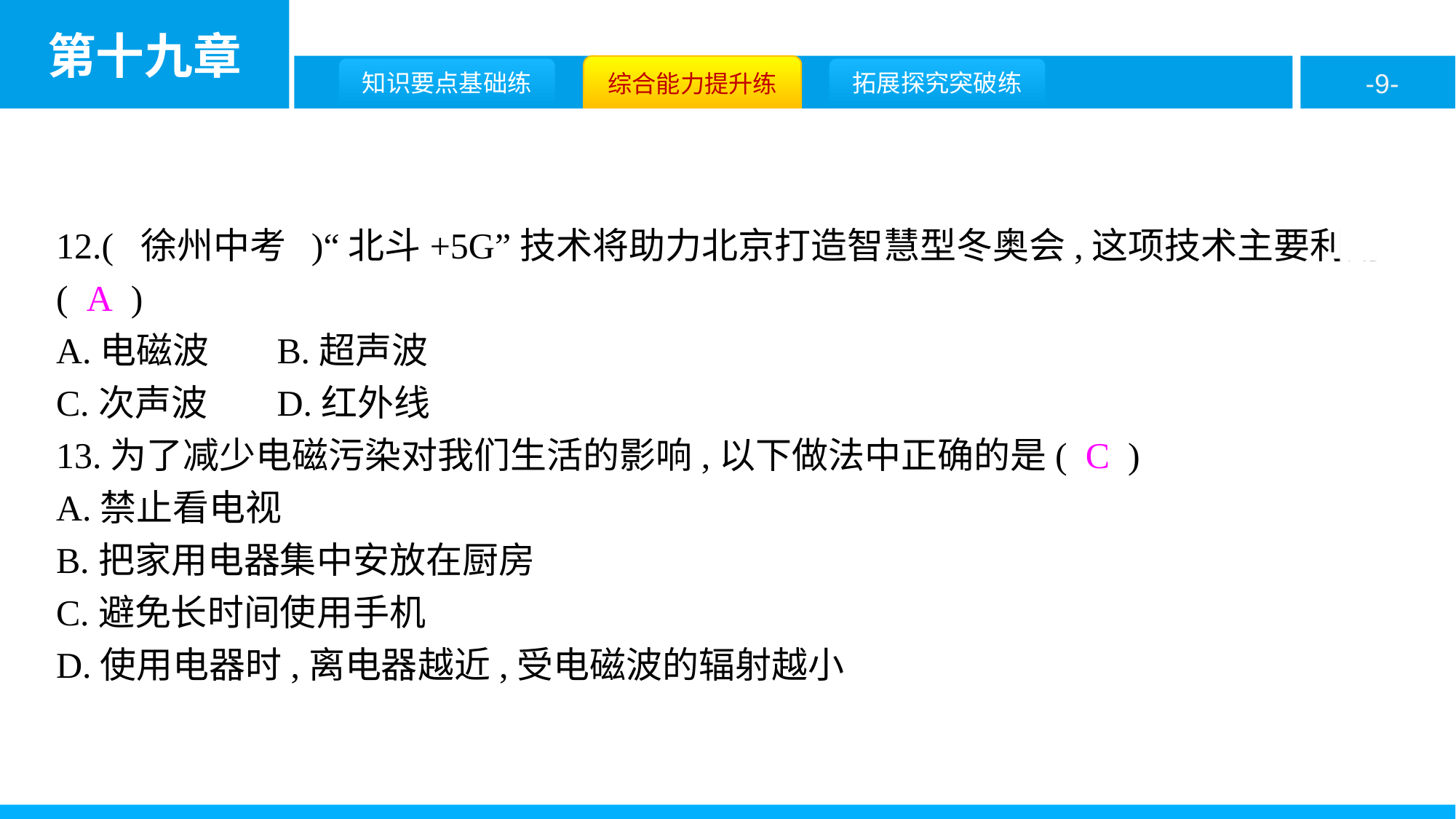

12.(  徐州中考  )“北斗+5G”技术将助力北京打造智慧型冬奥会,这项技术主要利用(  A  )
A.电磁波	B.超声波
C.次声波	D.红外线
13.为了减少电磁污染对我们生活的影响,以下做法中正确的是(  C  )
A.禁止看电视
B.把家用电器集中安放在厨房
C.避免长时间使用手机
D.使用电器时,离电器越近,受电磁波的辐射越小